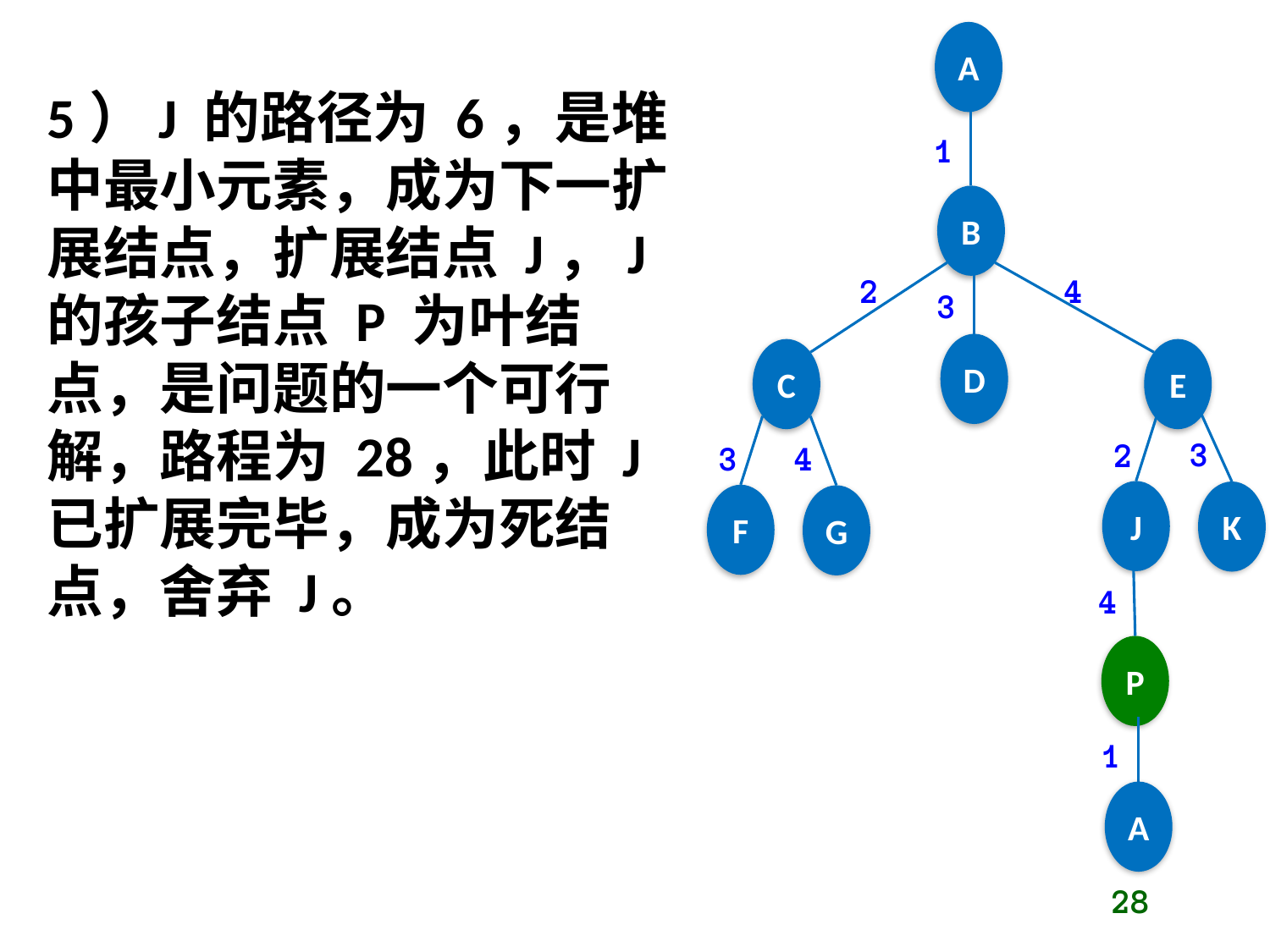

A
5）J 的路径为 6，是堆中最小元素，成为下一扩展结点，扩展结点 J，J 的孩子结点 P 为叶结 点，是问题的一个可行解，路程为 28，此时 J 已扩展完毕，成为死结点，舍弃 J。
1
B
2
4
3
D
C
E
3
2
4
3
J
K
F
G
4
P
1
A
28